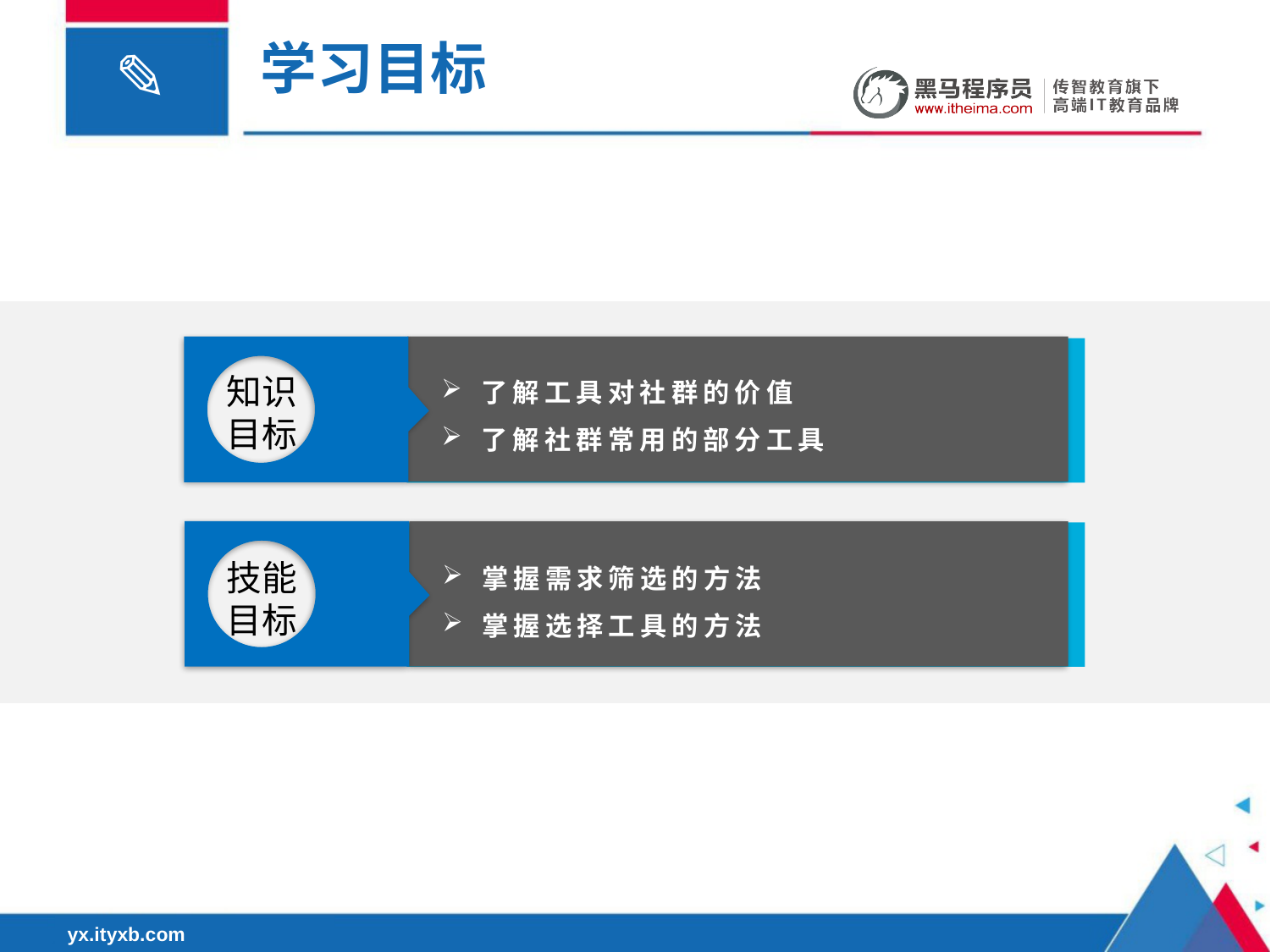

学习目标

知识目标

了解工具对社群的价值
了解社群常用的部分工具

技能目标

掌握需求筛选的方法
掌握选择工具的方法